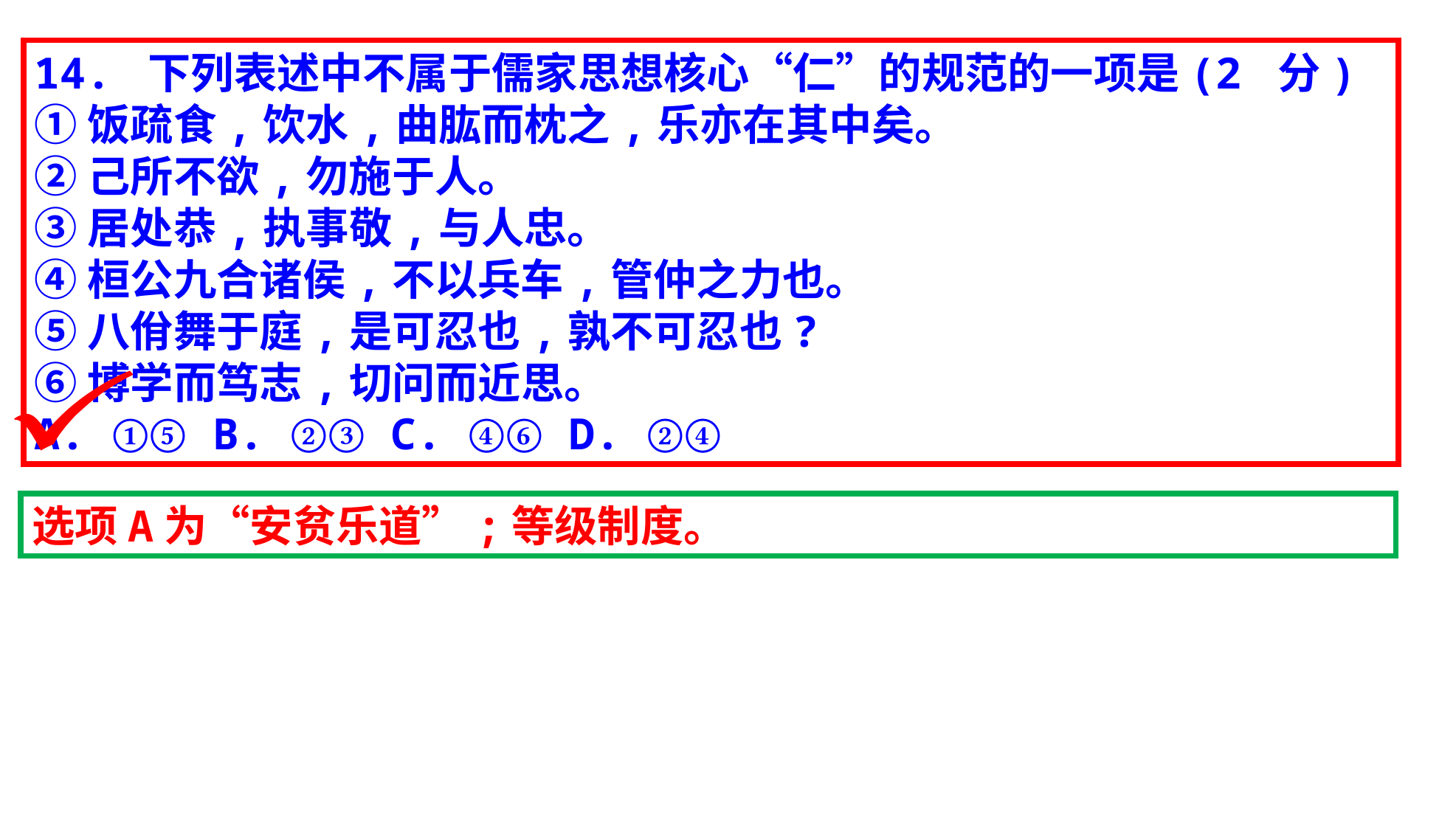

14. 下列表述中不属于儒家思想核心“仁”的规范的一项是(2 分)
①饭疏食,饮水,曲肱而枕之,乐亦在其中矣。
②己所不欲,勿施于人。
③居处恭,执事敬,与人忠。
④桓公九合诸侯,不以兵车,管仲之力也。
⑤八佾舞于庭,是可忍也,孰不可忍也?
⑥博学而笃志,切问而近思。
A. ①⑤ B. ②③ C. ④⑥ D. ②④

选项A为“安贫乐道”;等级制度。